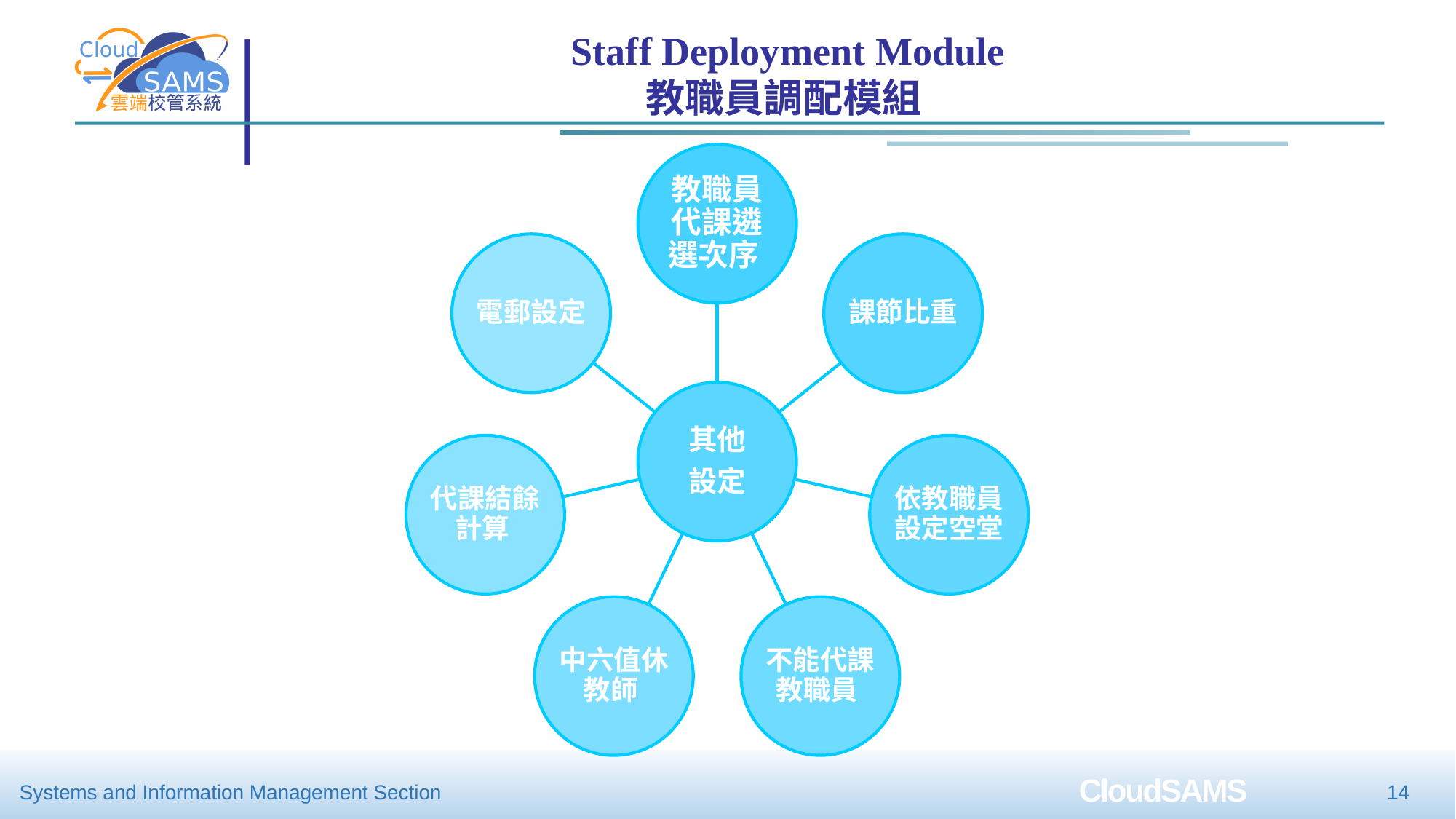

Staff Deployment Module
教職員調配模組
其他
設定

教職員代課遴選次序

課節比重

依教職員設定空堂

不能代課教職員

中六值休教師

代課結餘計算

電郵設定
14